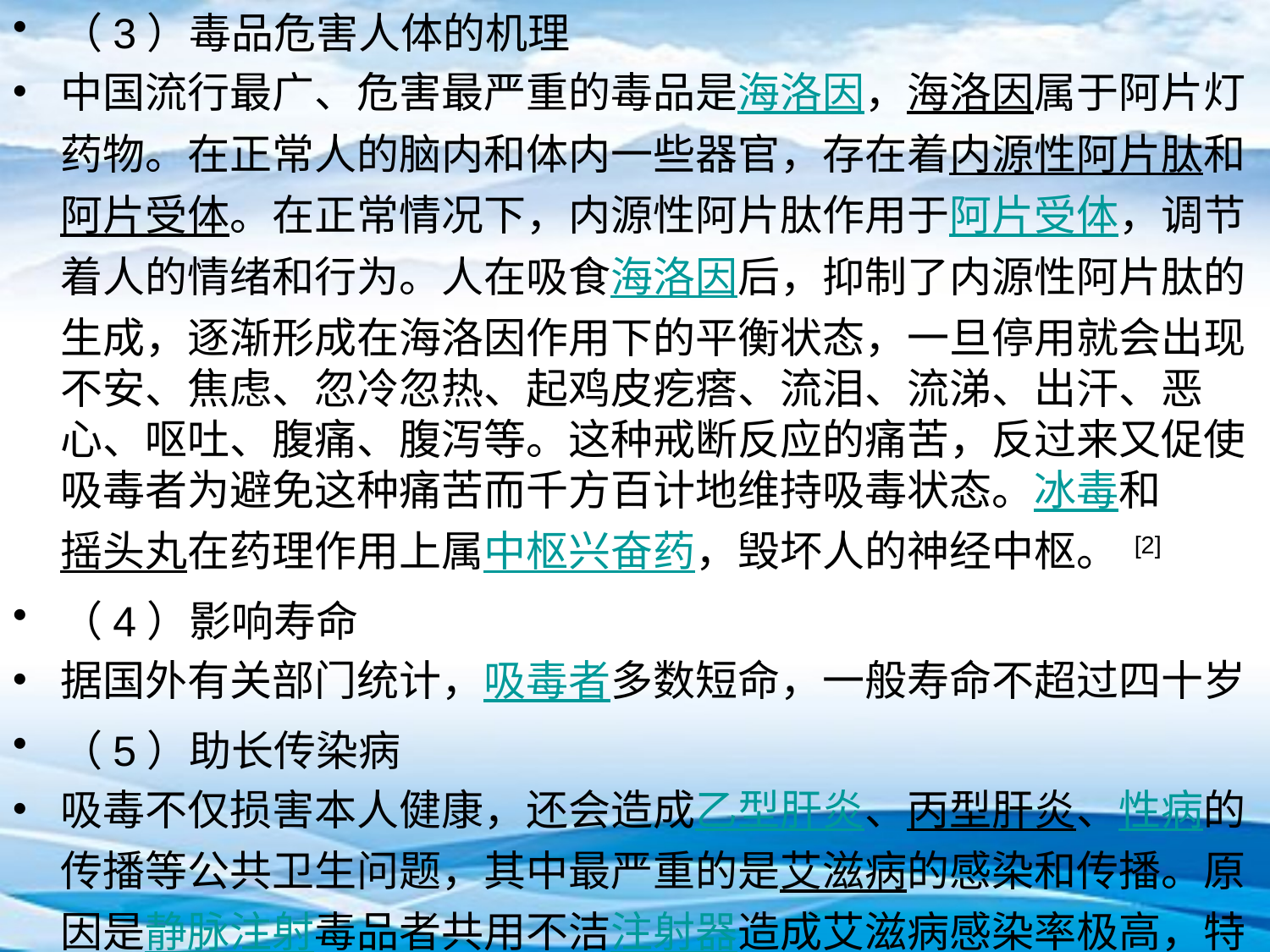

（3）毒品危害人体的机理
中国流行最广、危害最严重的毒品是海洛因，海洛因属于阿片灯药物。在正常人的脑内和体内一些器官，存在着内源性阿片肽和阿片受体。在正常情况下，内源性阿片肽作用于阿片受体，调节着人的情绪和行为。人在吸食海洛因后，抑制了内源性阿片肽的生成，逐渐形成在海洛因作用下的平衡状态，一旦停用就会出现不安、焦虑、忽冷忽热、起鸡皮疙瘩、流泪、流涕、出汗、恶心、呕吐、腹痛、腹泻等。这种戒断反应的痛苦，反过来又促使吸毒者为避免这种痛苦而千方百计地维持吸毒状态。冰毒和摇头丸在药理作用上属中枢兴奋药，毁坏人的神经中枢。 [2]
（4）影响寿命
据国外有关部门统计，吸毒者多数短命，一般寿命不超过四十岁
（5）助长传染病
吸毒不仅损害本人健康，还会造成乙型肝炎、丙型肝炎、性病的传播等公共卫生问题，其中最严重的是艾滋病的感染和传播。原因是静脉注射毒品者共用不洁注射器造成艾滋病感染率极高，特别是吸毒妇女，更是传播和感染艾滋病的高危人群，这是由于吸